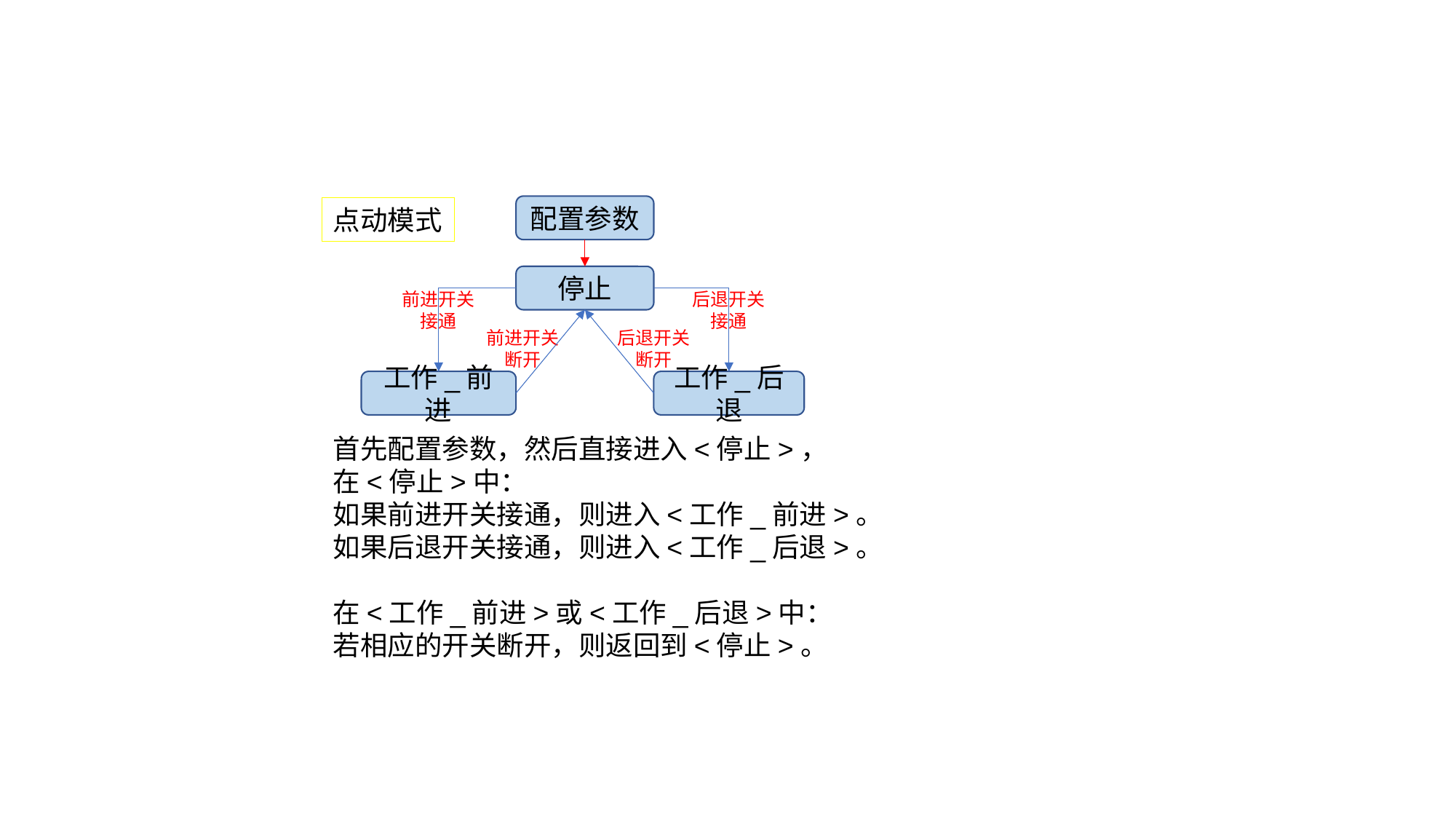

配置参数
点动模式
停止
前进开关
接通
后退开关
接通
前进开关
断开
后退开关
断开
工作_前进
工作_后退
首先配置参数，然后直接进入<停止>，
在<停止>中：
如果前进开关接通，则进入<工作_前进>。
如果后退开关接通，则进入<工作_后退>。

在<工作_前进>或<工作_后退>中：
若相应的开关断开，则返回到<停止>。